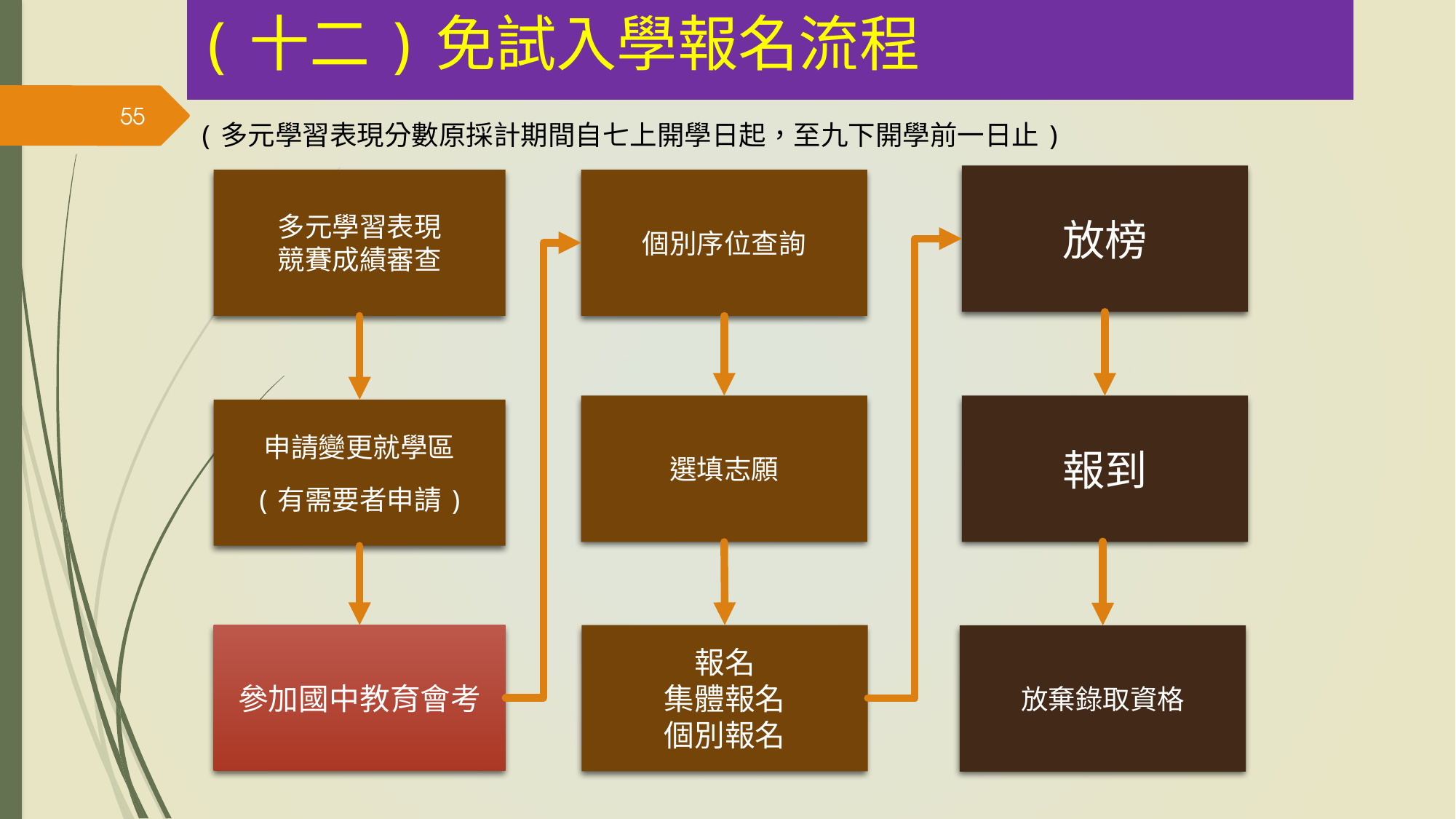

# (十二)免試入學報名流程
55
(多元學習表現分數原採計期間自七上開學日起，至九下開學前一日止)
放榜
多元學習表現
競賽成績審查
個別序位查詢
選填志願
報到
申請變更就學區

(有需要者申請)
參加國中教育會考
報名
集體報名
個別報名
放棄錄取資格